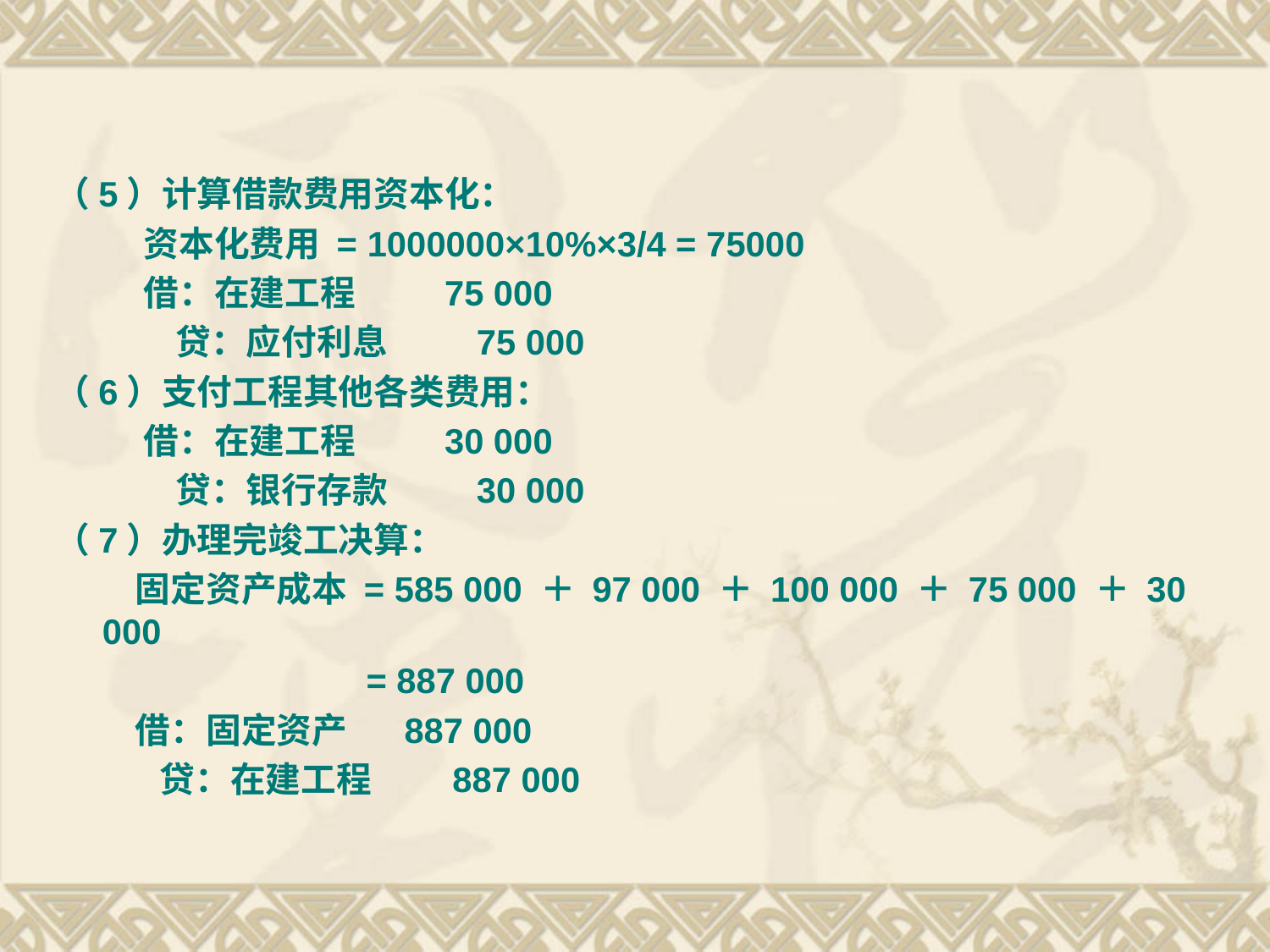

#

（5）计算借款费用资本化：
          资本化费用 = 1000000×10%×3/4 = 75000
          借：在建工程          75 000
              贷：应付利息          75 000
（6）支付工程其他各类费用：
          借：在建工程          30 000
              贷：银行存款          30 000
（7）办理完竣工决算：
         固定资产成本 = 585 000 ＋ 97 000 ＋ 100 000 ＋ 75 000 ＋ 30 000
                                = 887 000
         借：固定资产      887 000
            贷：在建工程         887 000